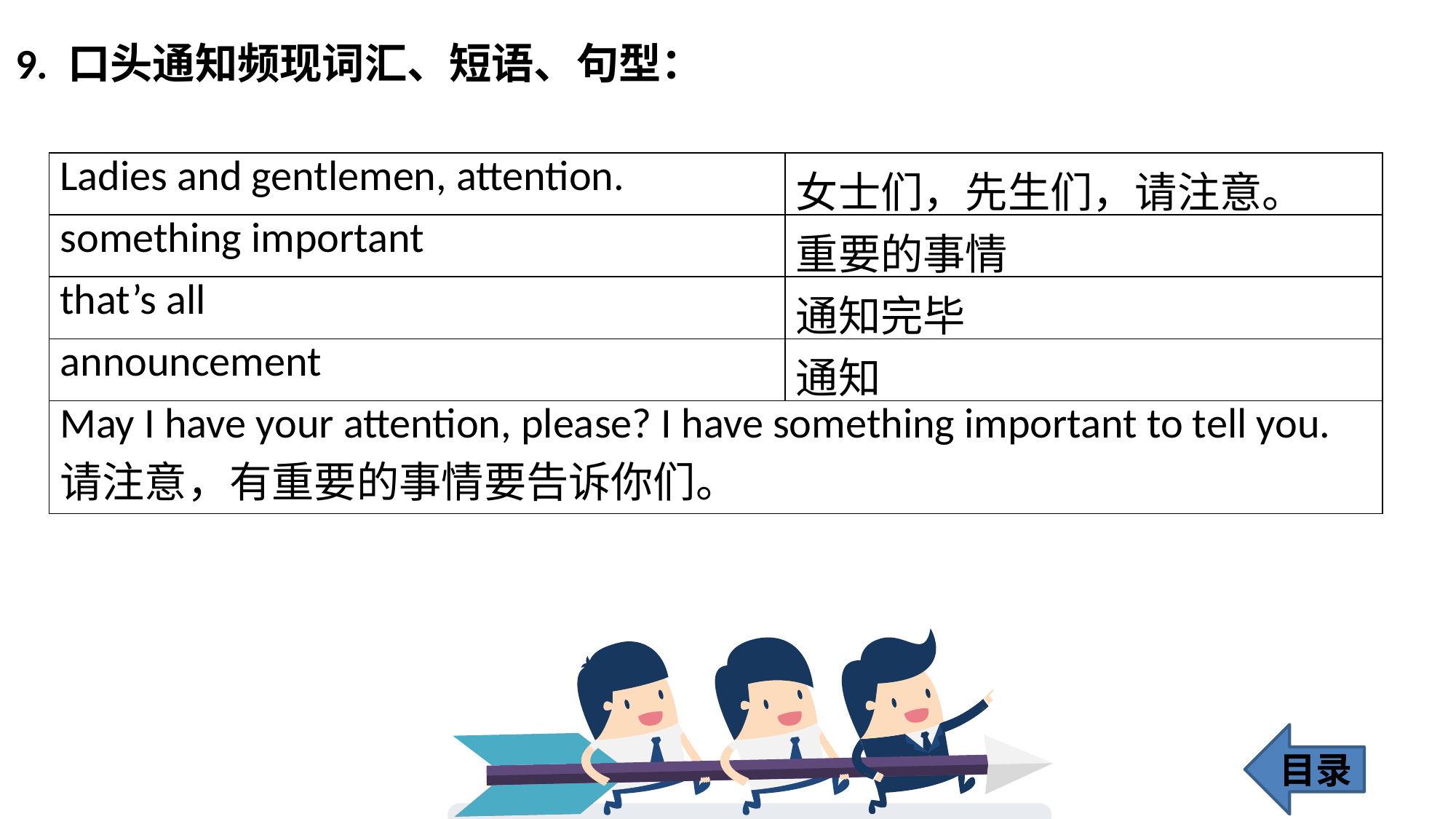

9. 口头通知频现词汇、短语、句型：
| Ladies and gentlemen, attention. | 女士们，先生们，请注意。 |
| --- | --- |
| something important | 重要的事情 |
| that’s all | 通知完毕 |
| announcement | 通知 |
| May I have your attention, please? I have something important to tell you. 请注意，有重要的事情要告诉你们。 |  |

目录
119